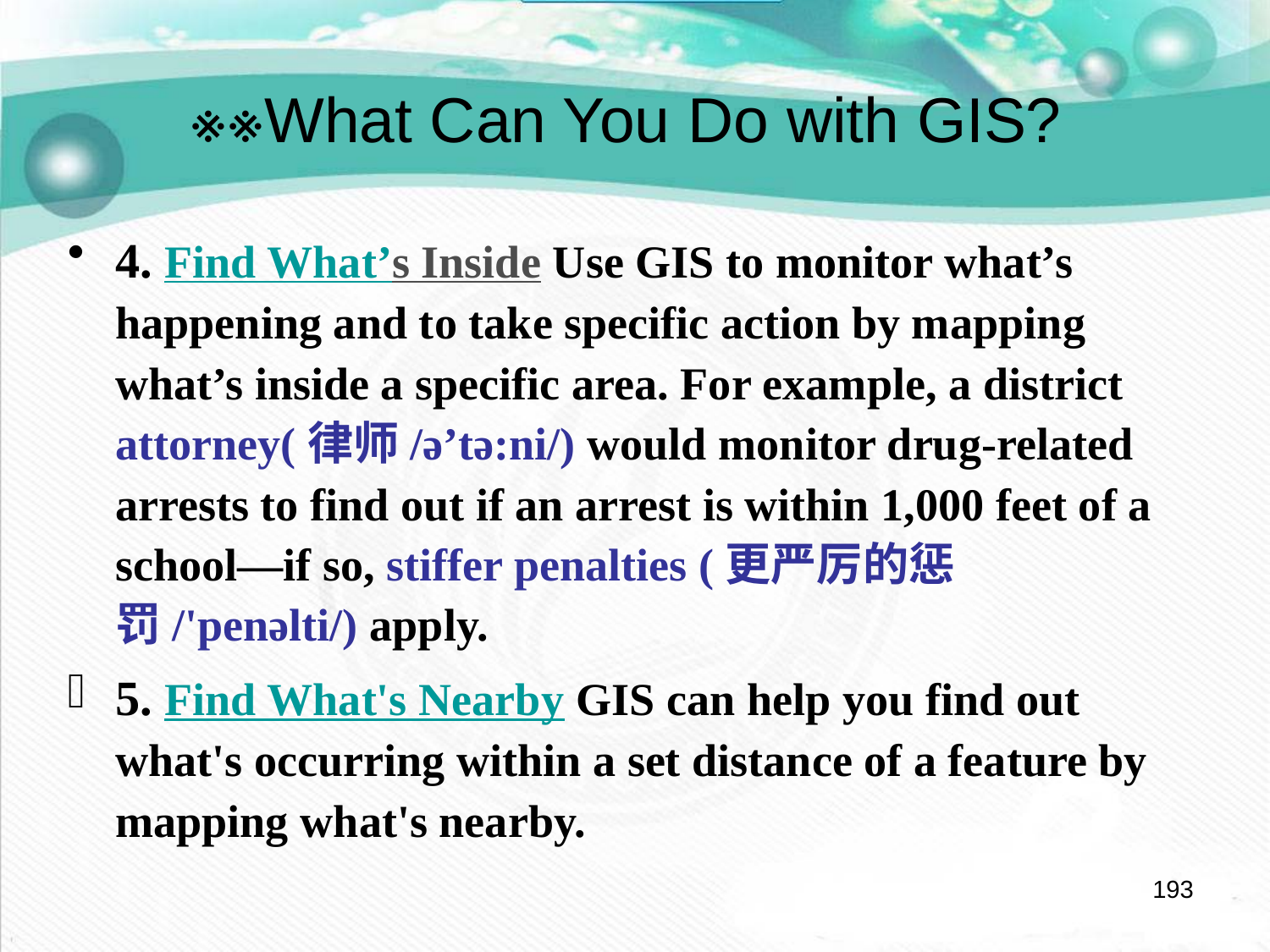

# ※※What Can You Do with GIS?
4. Find What’s Inside Use GIS to monitor what’s happening and to take specific action by mapping what’s inside a specific area. For example, a district attorney(律师/ə’tə:ni/) would monitor drug-related arrests to find out if an arrest is within 1,000 feet of a school—if so, stiffer penalties (更严厉的惩罚/'penəlti/) apply.
5. Find What's Nearby GIS can help you find out what's occurring within a set distance of a feature by mapping what's nearby.
193